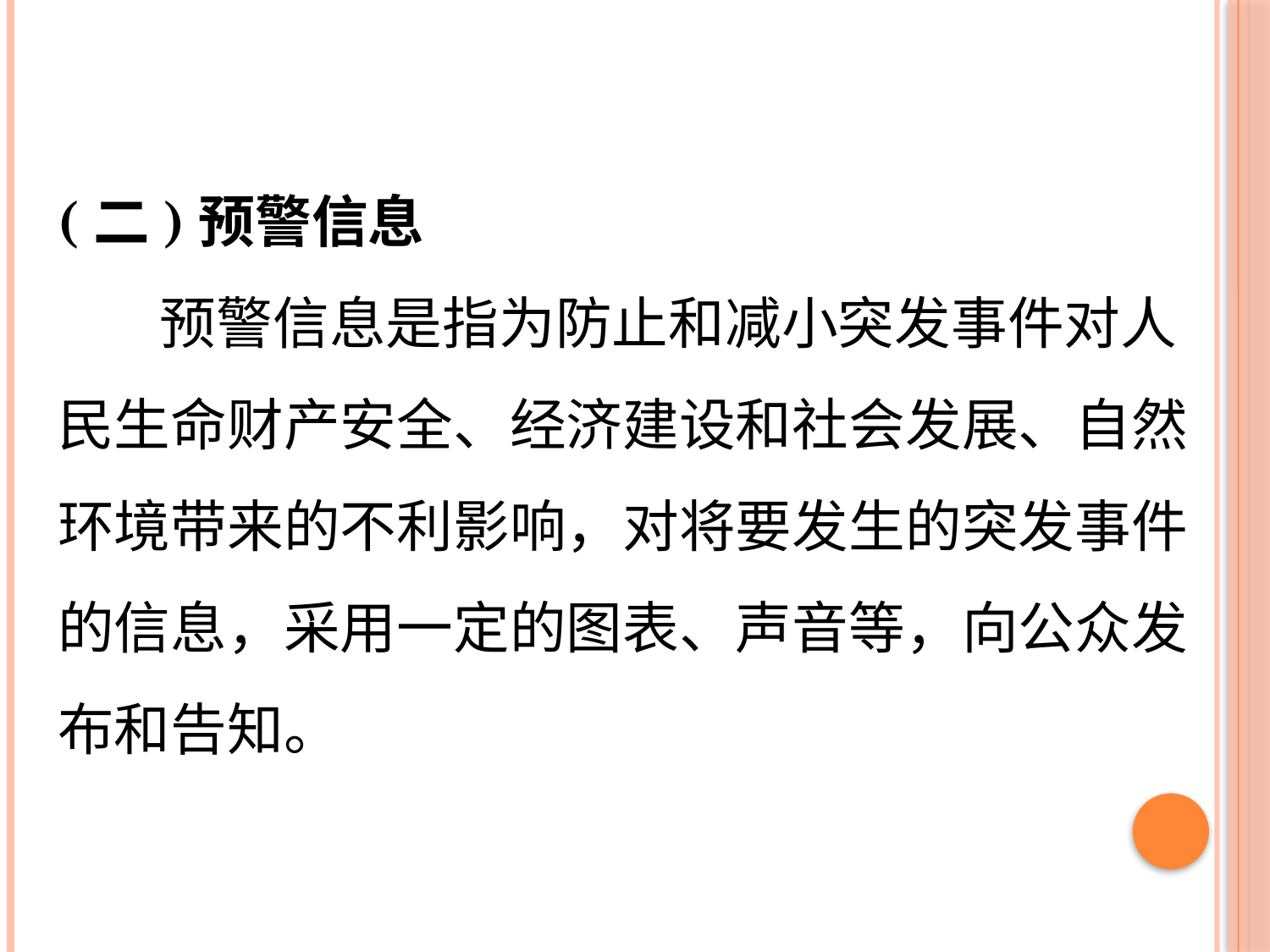

(二)预警信息
       预警信息是指为防止和减小突发事件对人民生命财产安全、经济建设和社会发展、自然环境带来的不利影响，对将要发生的突发事件的信息，采用一定的图表、声音等，向公众发布和告知。